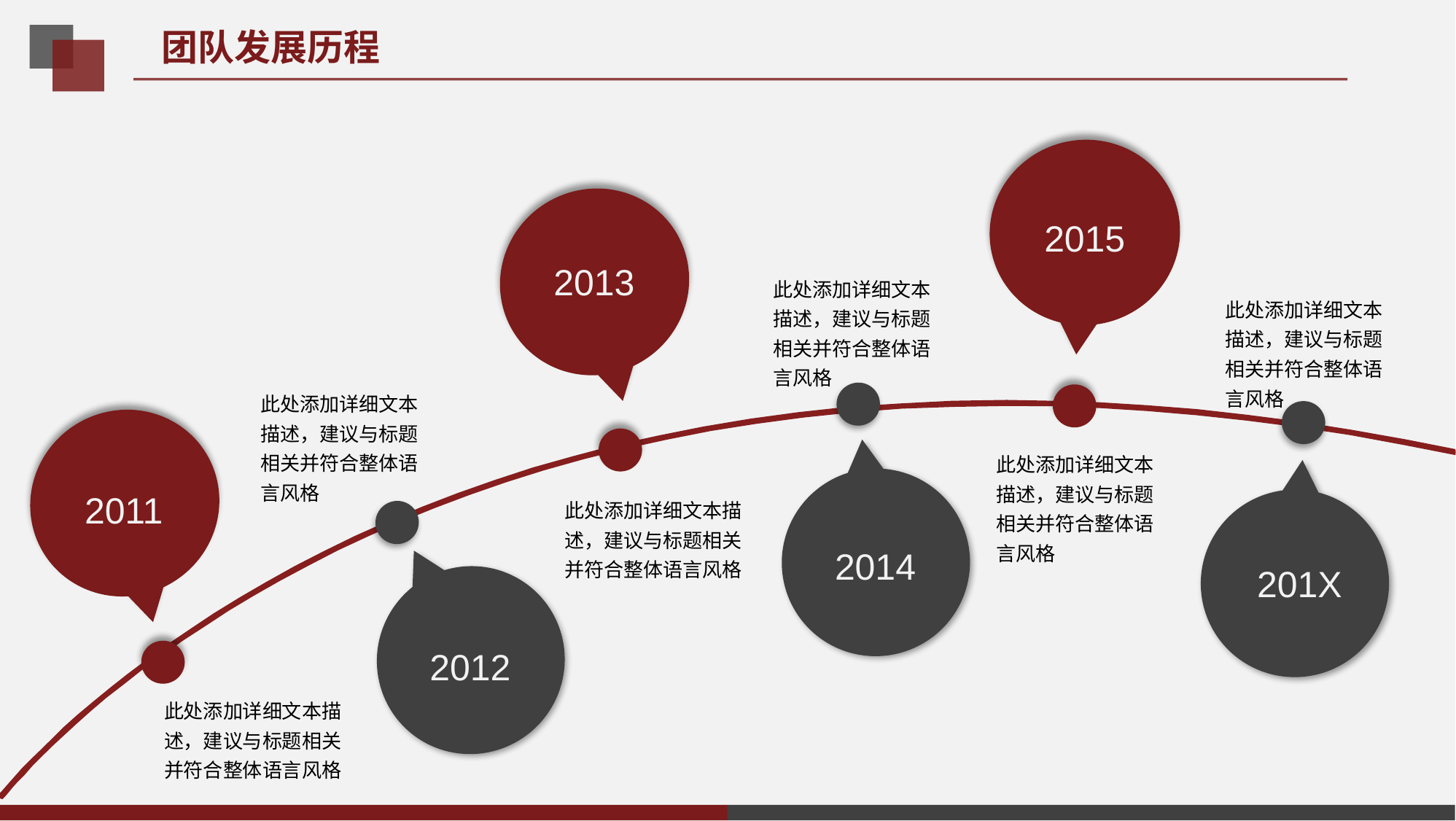

团队发展历程

2015
2013
此处添加详细文本描述，建议与标题相关并符合整体语言风格
此处添加详细文本描述，建议与标题相关并符合整体语言风格

此处添加详细文本描述，建议与标题相关并符合整体语言风格

此处添加详细文本描述，建议与标题相关并符合整体语言风格

2011

此处添加详细文本描述，建议与标题相关并符合整体语言风格

2014
201X

2012

此处添加详细文本描述，建议与标题相关并符合整体语言风格